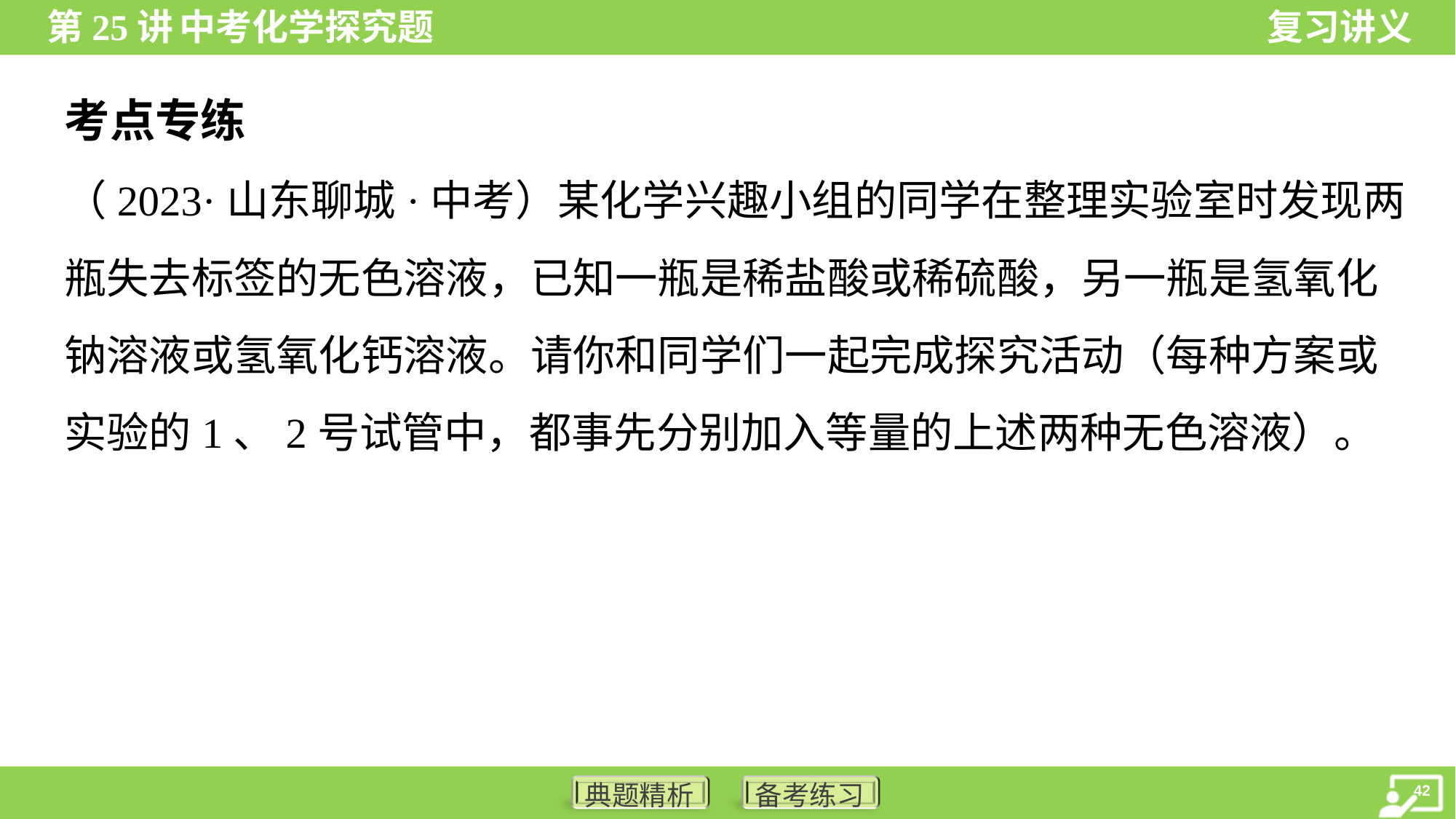

考点专练
（2023·山东聊城·中考）某化学兴趣小组的同学在整理实验室时发现两
瓶失去标签的无色溶液，已知一瓶是稀盐酸或稀硫酸，另一瓶是氢氧化
钠溶液或氢氧化钙溶液。请你和同学们一起完成探究活动（每种方案或
实验的1、2号试管中，都事先分别加入等量的上述两种无色溶液）。